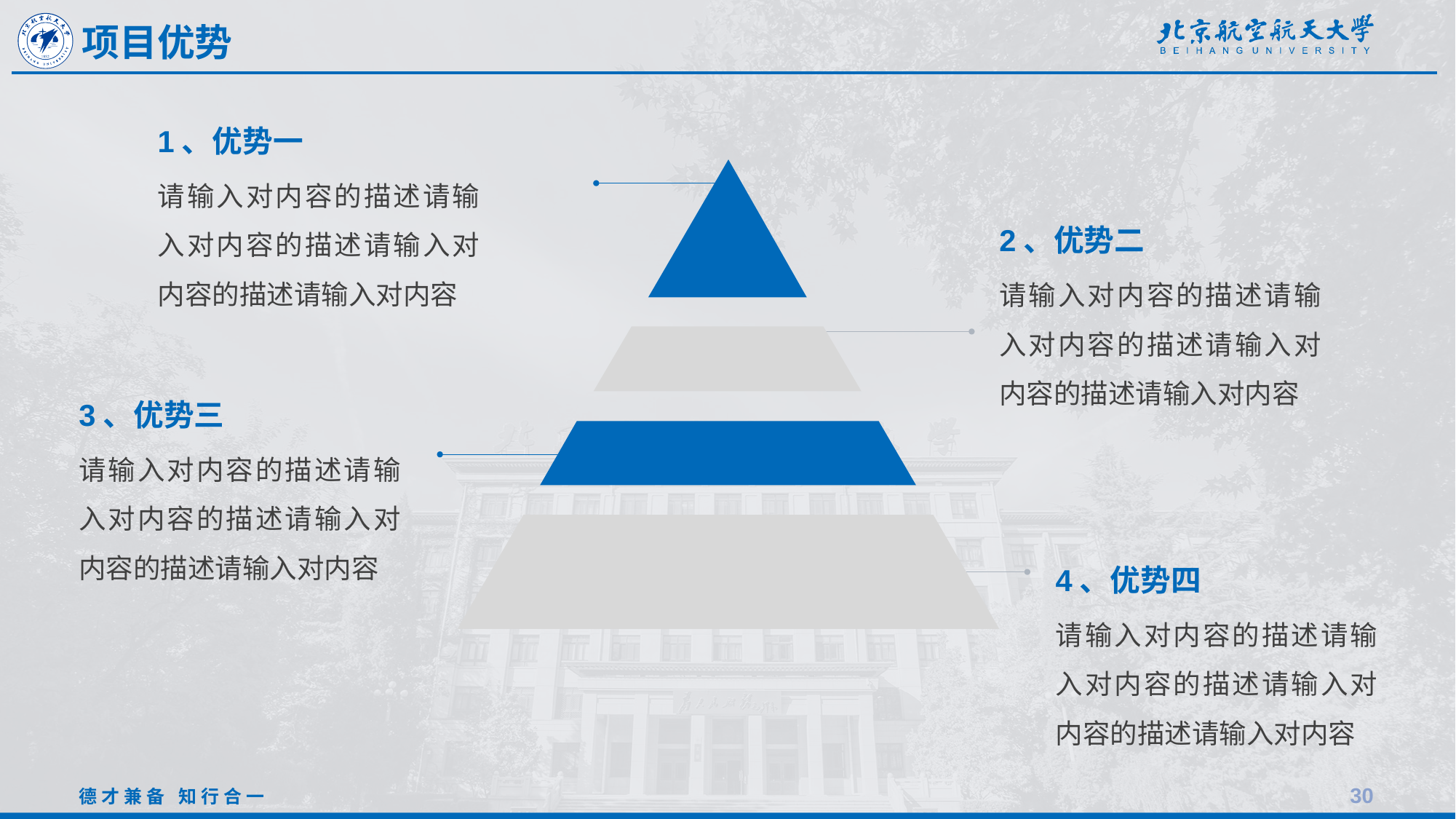

项目优势
1、优势一
请输入对内容的描述请输入对内容的描述请输入对内容的描述请输入对内容

2、优势二
请输入对内容的描述请输入对内容的描述请输入对内容的描述请输入对内容
3、优势三
请输入对内容的描述请输入对内容的描述请输入对内容的描述请输入对内容
4、优势四
请输入对内容的描述请输入对内容的描述请输入对内容的描述请输入对内容
30